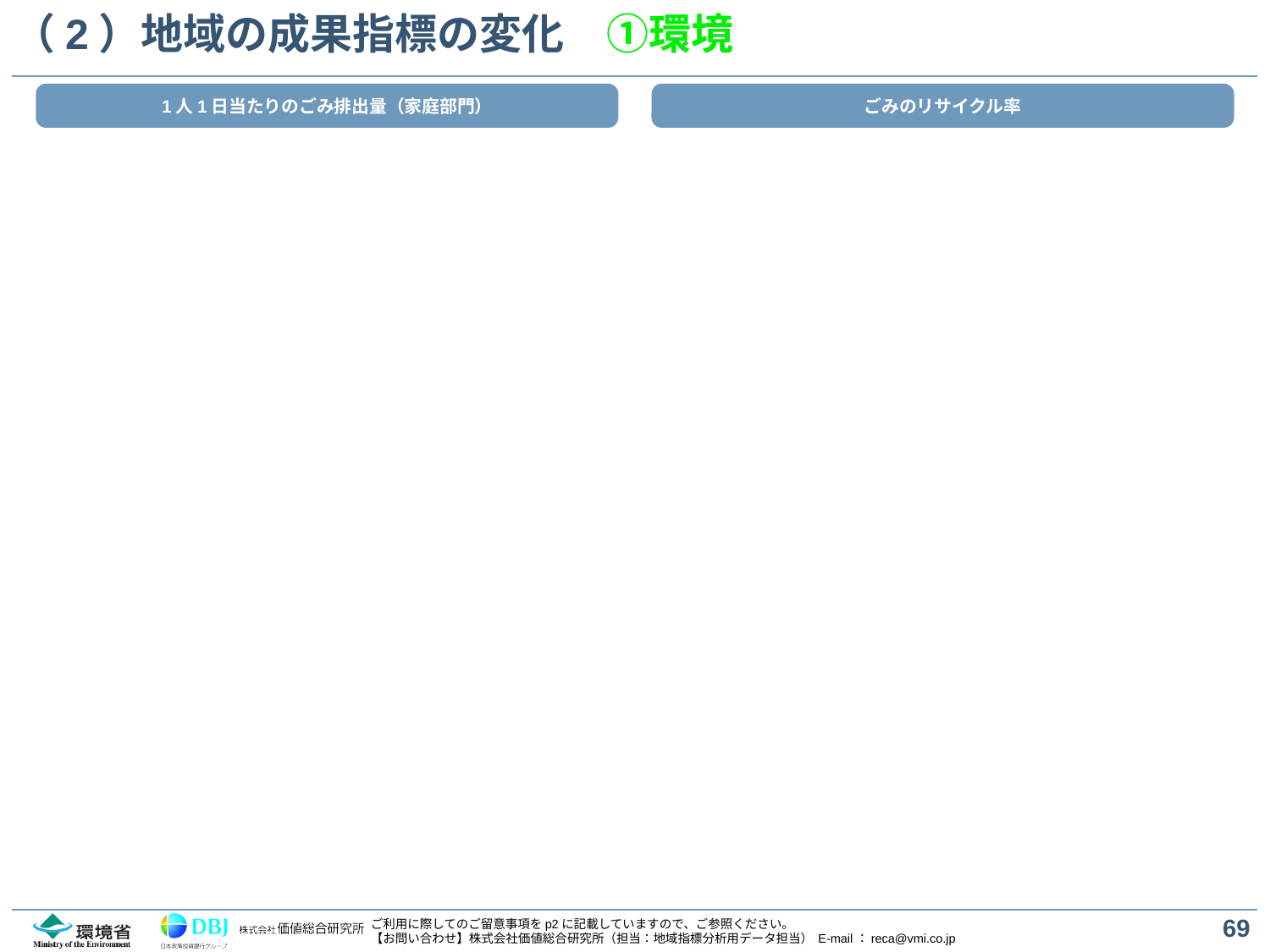

# （2）地域の成果指標の変化　①環境
1人1日当たりのごみ排出量（家庭部門）
ごみのリサイクル率
69